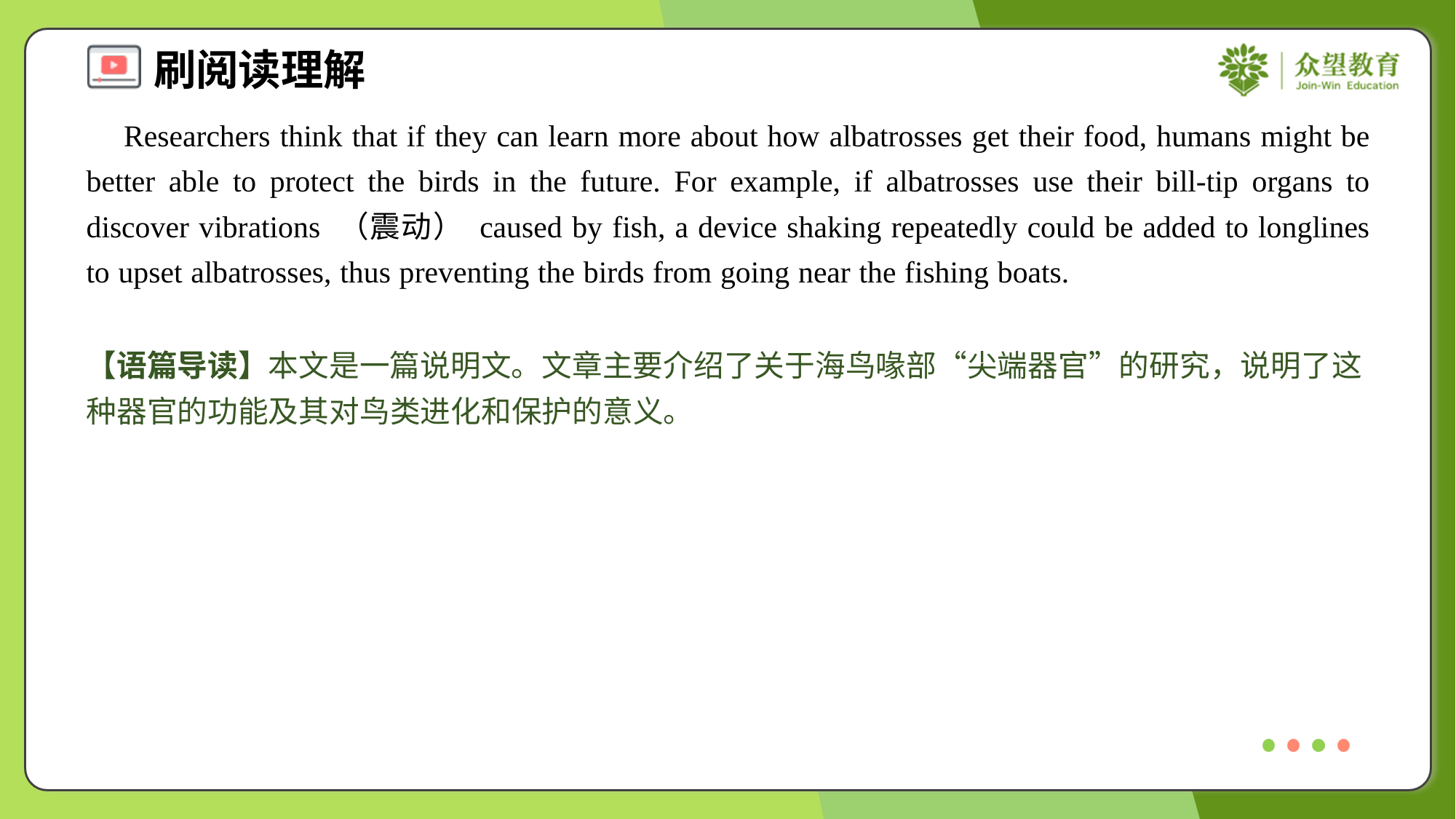

Researchers think that if they can learn more about how albatrosses get their food, humans might be better able to protect the birds in the future. For example, if albatrosses use their bill-tip organs to discover vibrations （震动） caused by fish, a device shaking repeatedly could be added to longlines to upset albatrosses, thus preventing the birds from going near the fishing boats.
【语篇导读】本文是一篇说明文。文章主要介绍了关于海鸟喙部“尖端器官”的研究，说明了这种器官的功能及其对鸟类进化和保护的意义。